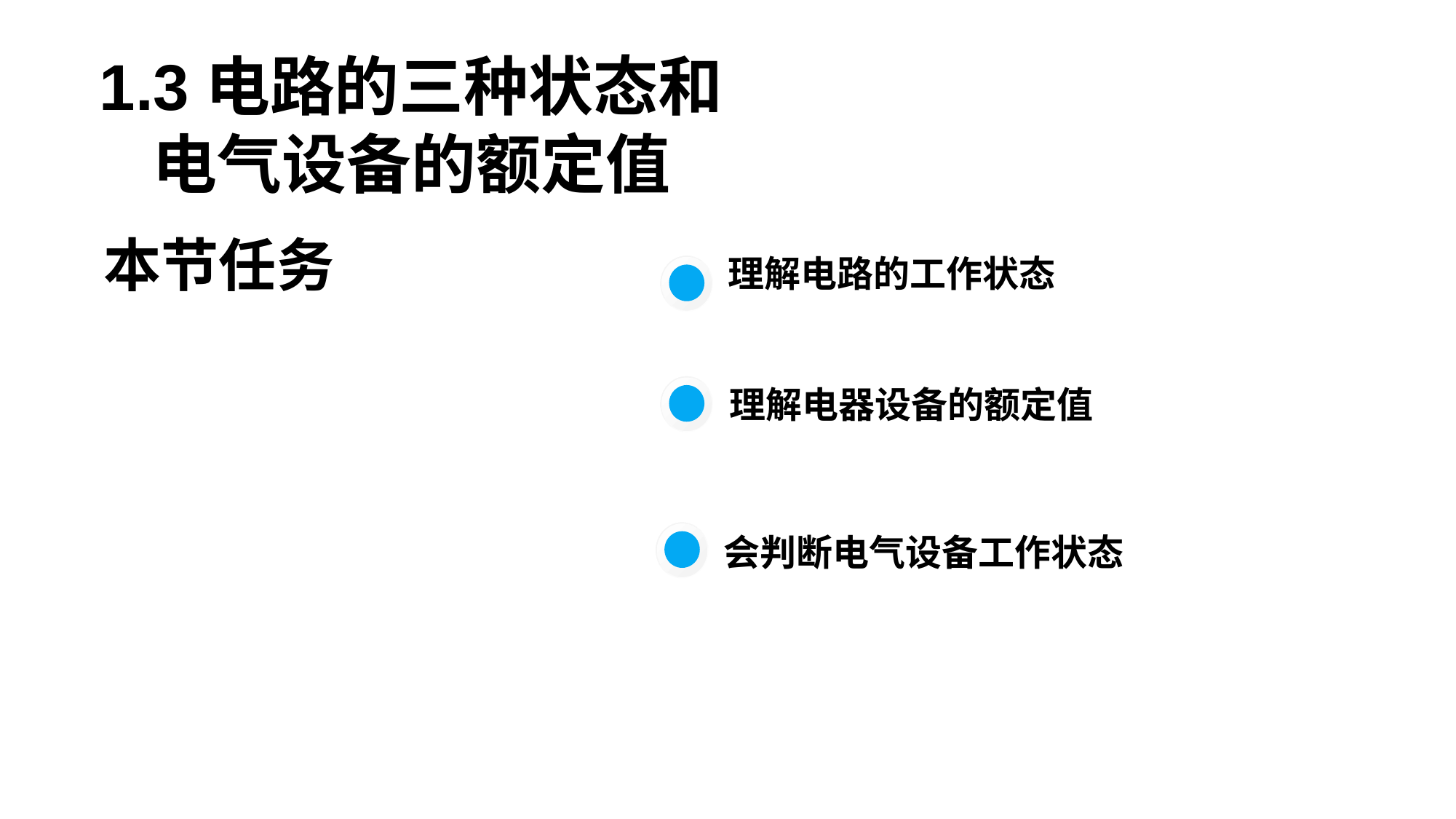

1.3电路的三种状态和电气设备的额定值
本节任务
理解电路的工作状态

理解电器设备的额定值

会判断电气设备工作状态